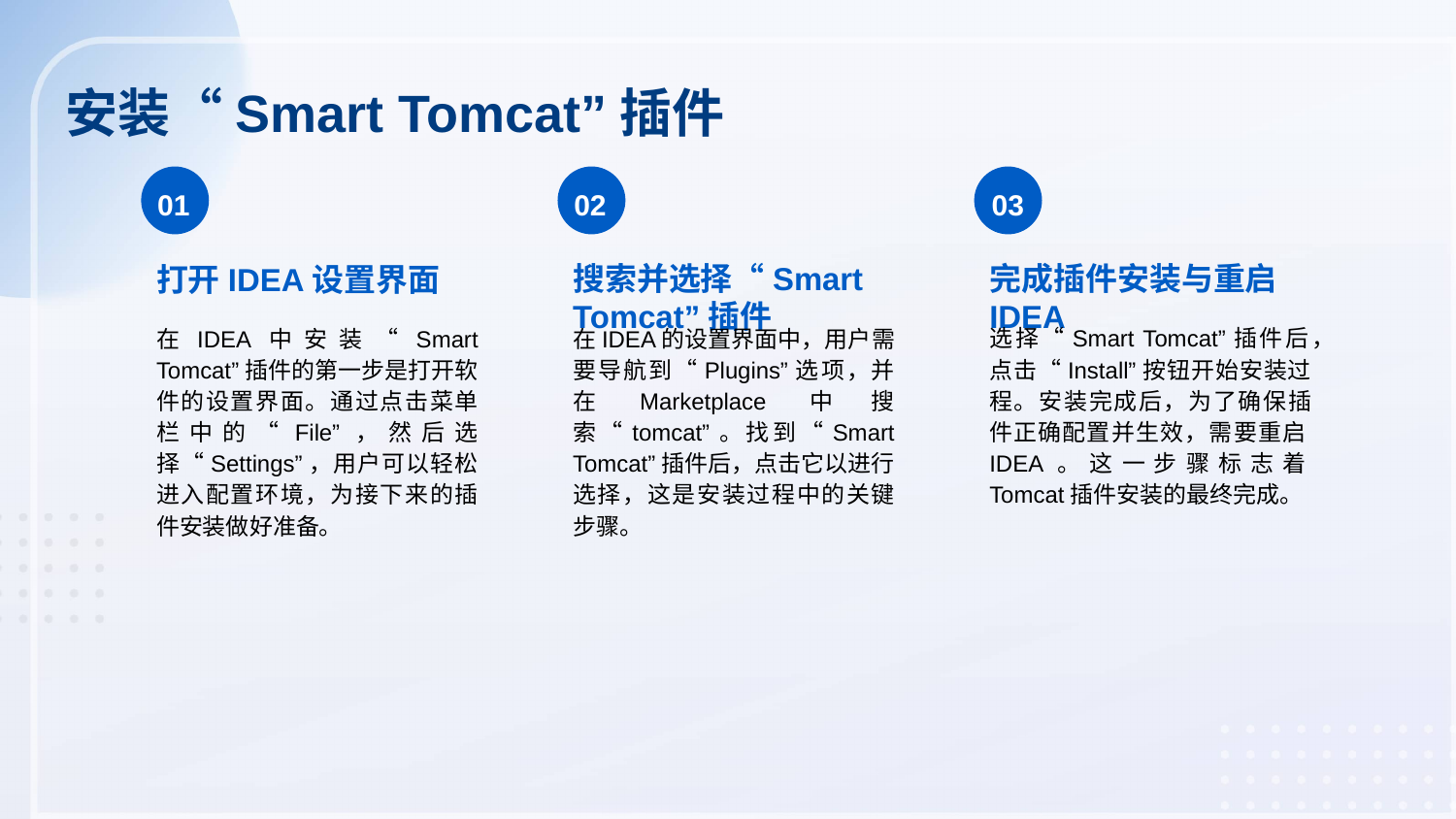

安装“Smart Tomcat”插件

01
02
03
搜索并选择“Smart Tomcat”插件
完成插件安装与重启IDEA
打开IDEA设置界面
在IDEA中安装“Smart Tomcat”插件的第一步是打开软件的设置界面。通过点击菜单栏中的“File”，然后选择“Settings”，用户可以轻松进入配置环境，为接下来的插件安装做好准备。
在IDEA的设置界面中，用户需要导航到“Plugins”选项，并在Marketplace中搜索“tomcat”。找到“Smart Tomcat”插件后，点击它以进行选择，这是安装过程中的关键步骤。
选择“Smart Tomcat”插件后，点击“Install”按钮开始安装过程。安装完成后，为了确保插件正确配置并生效，需要重启IDEA。这一步骤标志着Tomcat插件安装的最终完成。